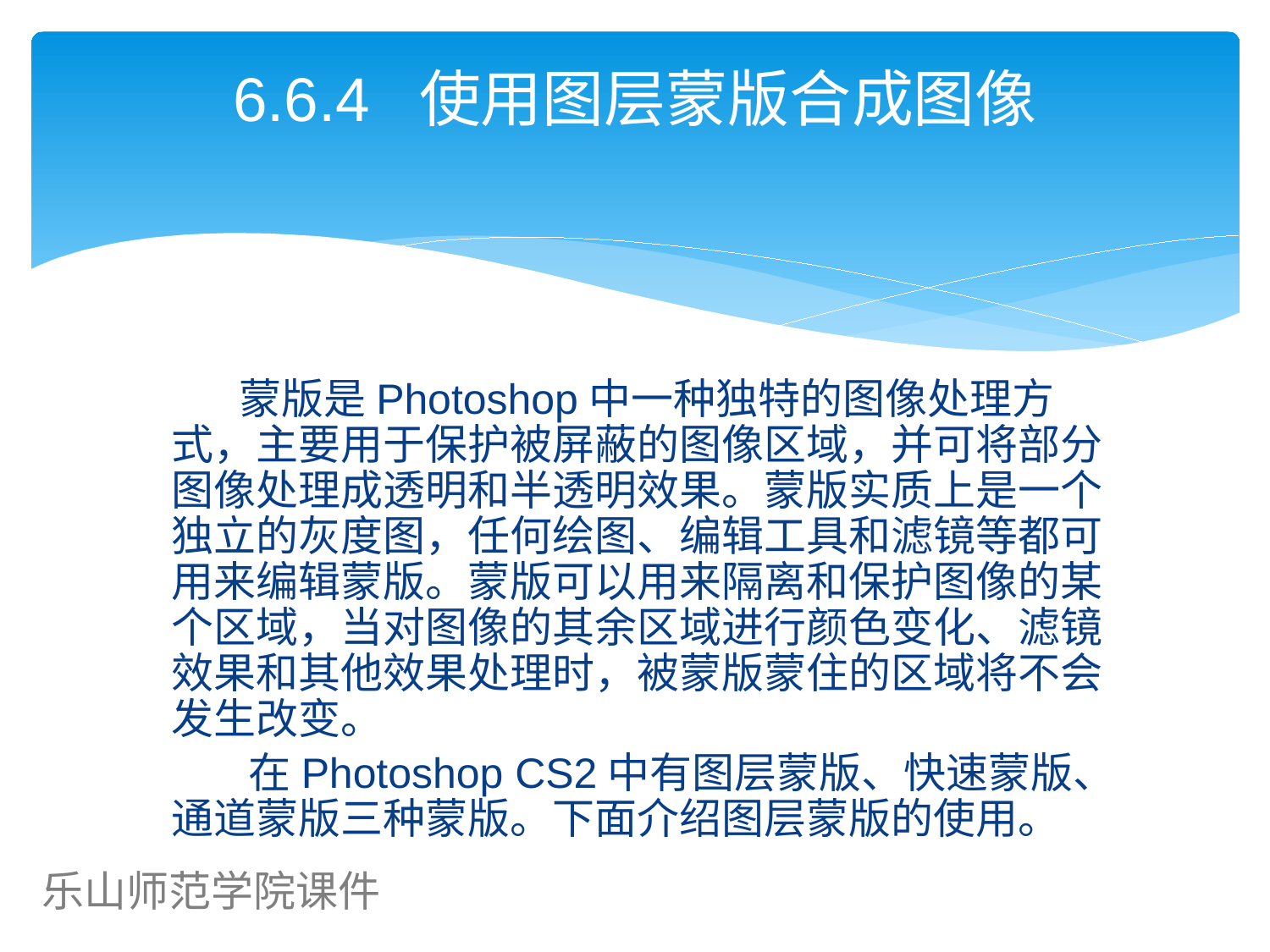

# 6.6.4  使用图层蒙版合成图像
          蒙版是Photoshop中一种独特的图像处理方式，主要用于保护被屏蔽的图像区域，并可将部分图像处理成透明和半透明效果。蒙版实质上是一个独立的灰度图，任何绘图、编辑工具和滤镜等都可用来编辑蒙版。蒙版可以用来隔离和保护图像的某个区域，当对图像的其余区域进行颜色变化、滤镜效果和其他效果处理时，被蒙版蒙住的区域将不会发生改变。
           在Photoshop CS2中有图层蒙版、快速蒙版、通道蒙版三种蒙版。下面介绍图层蒙版的使用。